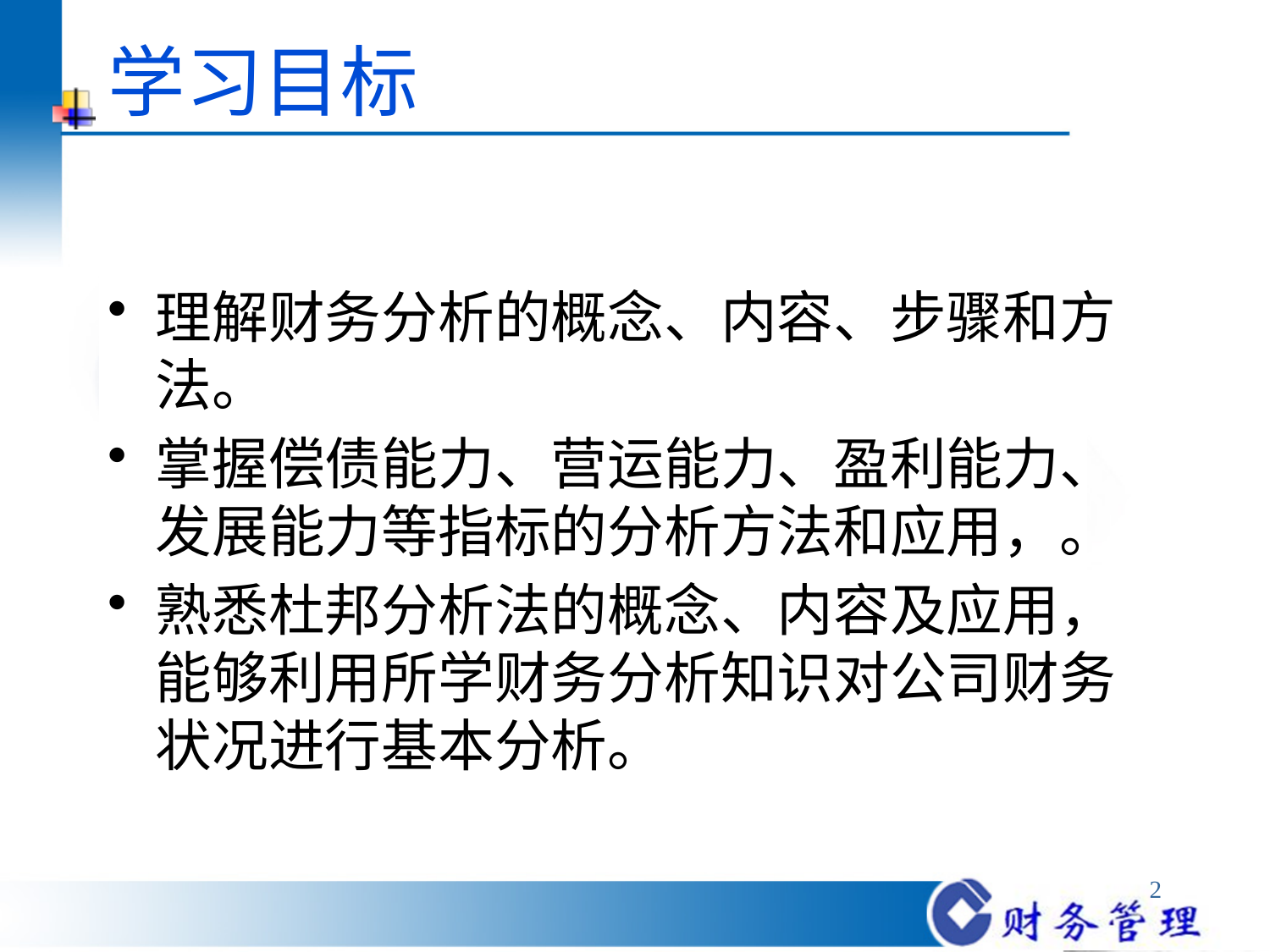

# 学习目标
理解财务分析的概念、内容、步骤和方法。
掌握偿债能力、营运能力、盈利能力、发展能力等指标的分析方法和应用，。
熟悉杜邦分析法的概念、内容及应用，能够利用所学财务分析知识对公司财务状况进行基本分析。
2